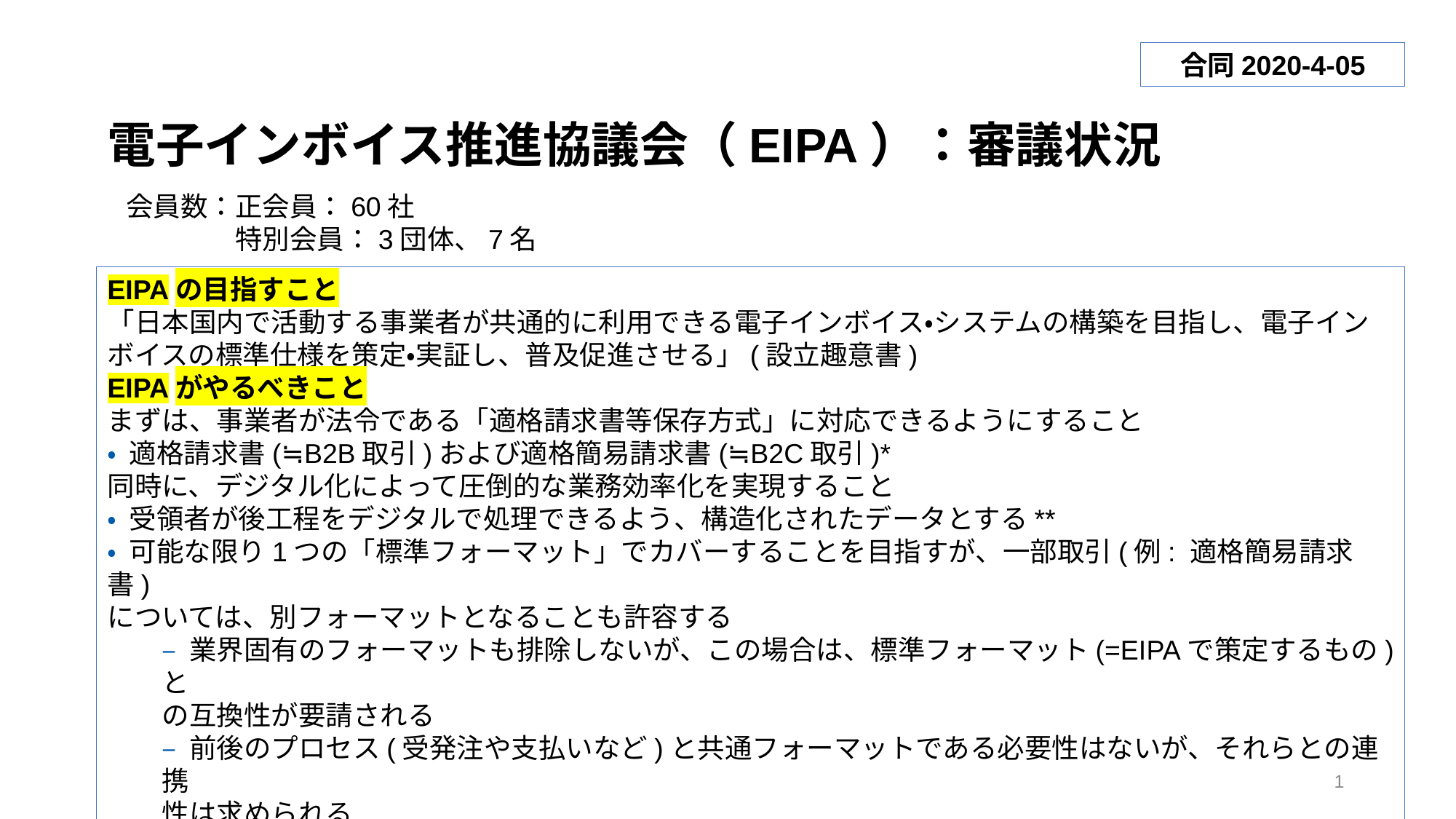

合同2020-4-05
電子インボイス推進協議会（EIPA）：審議状況
会員数：正会員：60社
　　　　特別会員：3団体、7名
EIPAの目指すこと
「日本国内で活動する事業者が共通的に利用できる電子インボイス・システムの構築を目指し、電子インボイスの標準仕様を策定・実証し、普及促進させる」(設立趣意書)
EIPAがやるべきこと
まずは、事業者が法令である「適格請求書等保存方式」に対応できるようにすること
• 適格請求書(≒B2B取引)および適格簡易請求書(≒B2C取引)*
同時に、デジタル化によって圧倒的な業務効率化を実現すること
• 受領者が後工程をデジタルで処理できるよう、構造化されたデータとする**
• 可能な限り1つの「標準フォーマット」でカバーすることを目指すが、一部取引(例: 適格簡易請求書)
については、別フォーマットとなることも許容する
– 業界固有のフォーマットも排除しないが、この場合は、標準フォーマット(=EIPAで策定するもの)と
の互換性が要請される
– 前後のプロセス(受発注や支払いなど)と共通フォーマットである必要性はないが、それらとの連携
性は求められる
EIPAの検討スコープ
* これら以外(仕入明細書等や、帳簿のみの保存で仕入税額控除が認められる取引など)
1